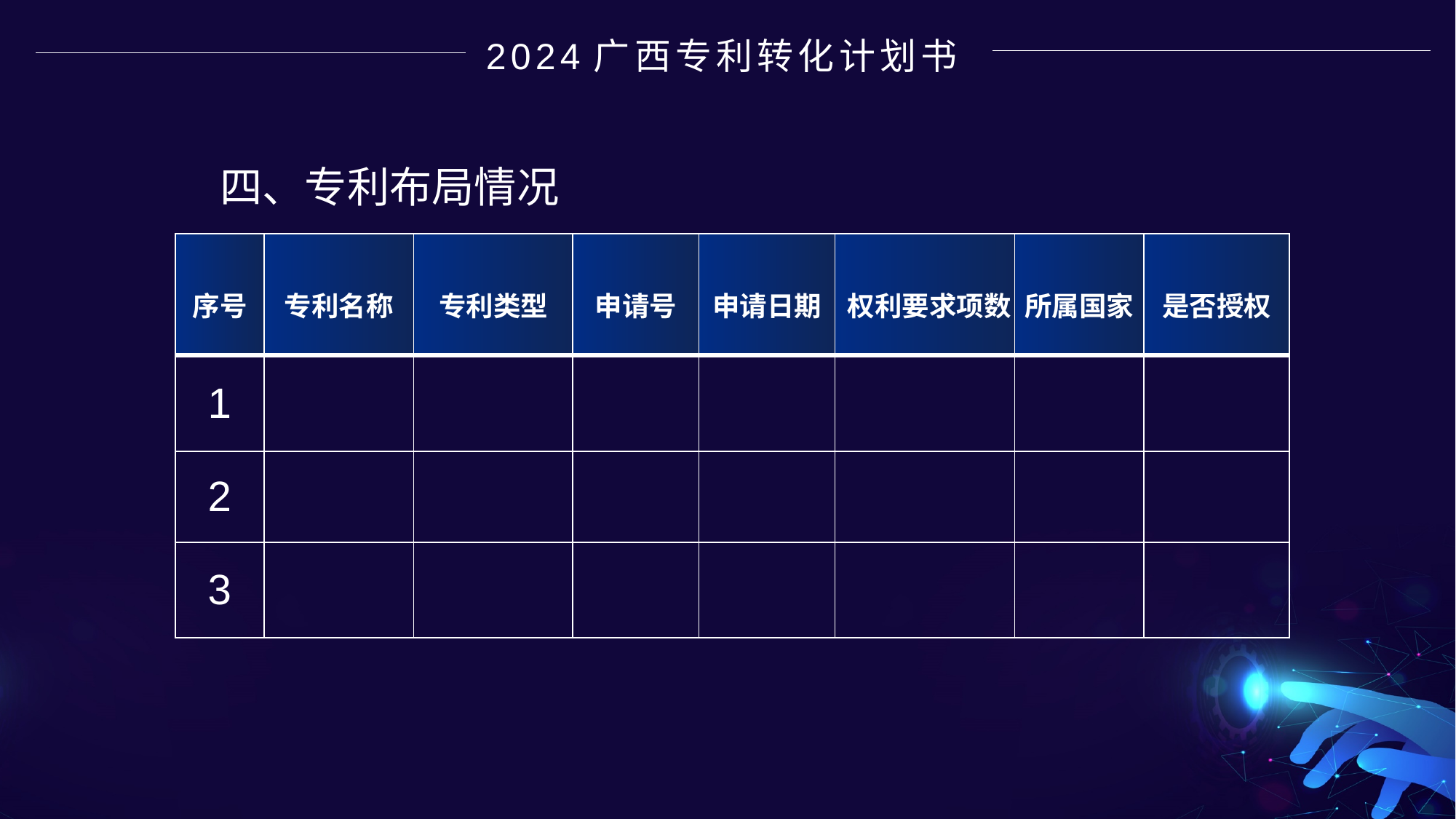

2024广西专利转化计划书
四、专利布局情况
| 序号 | 专利名称 | 专利类型 | 申请号 | 申请日期 | 权利要求项数 | 所属国家 | 是否授权 |
| --- | --- | --- | --- | --- | --- | --- | --- |
| 1 |  |  |  |  |  |  |  |
| 2 |  |  |  |  |  |  |  |
| 3 |  |  |  |  |  |  |  |